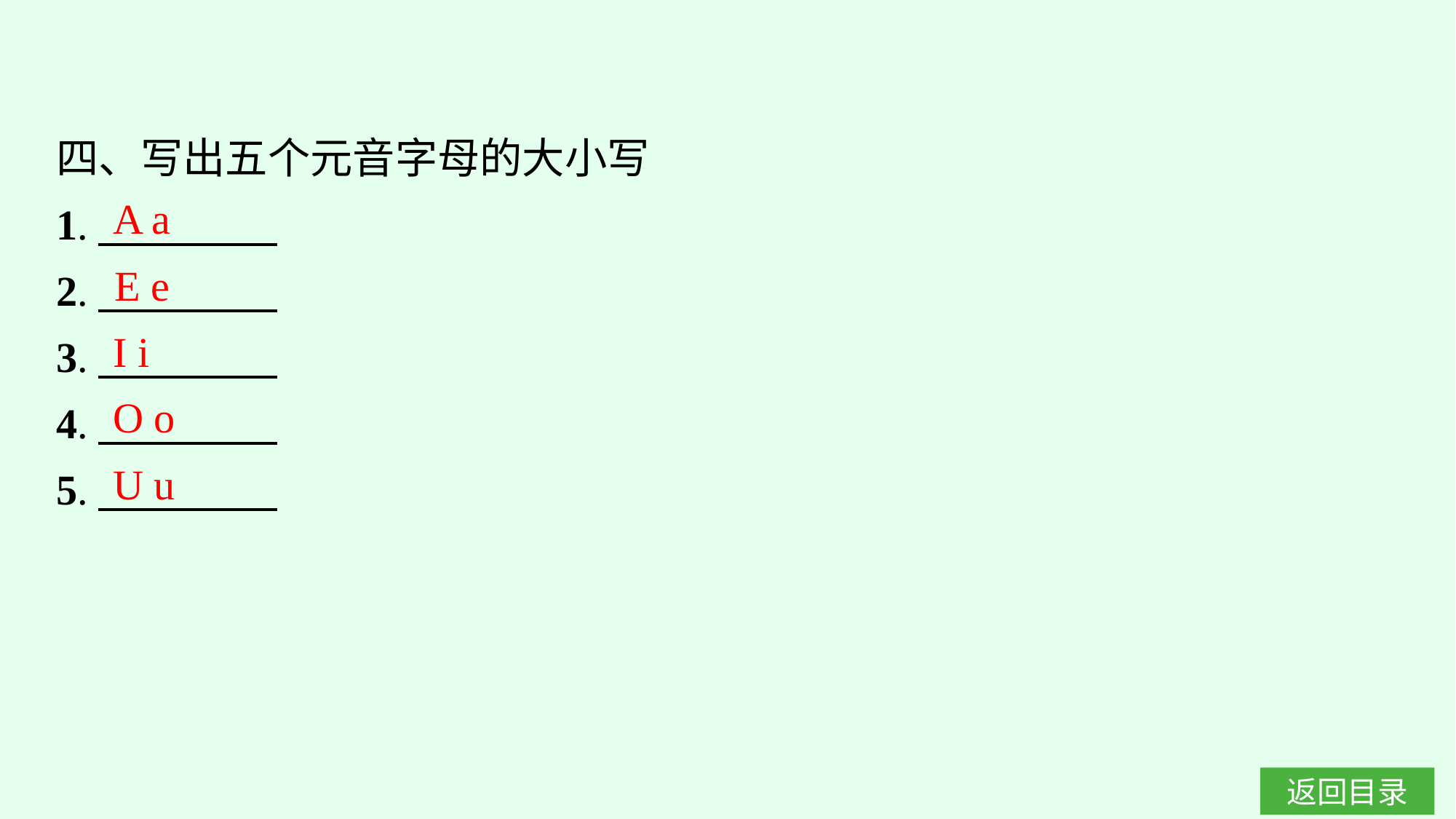

四、写出五个元音字母的大小写
1.
2.
3.
4.
5.
A a
E e
I i
O o
U u